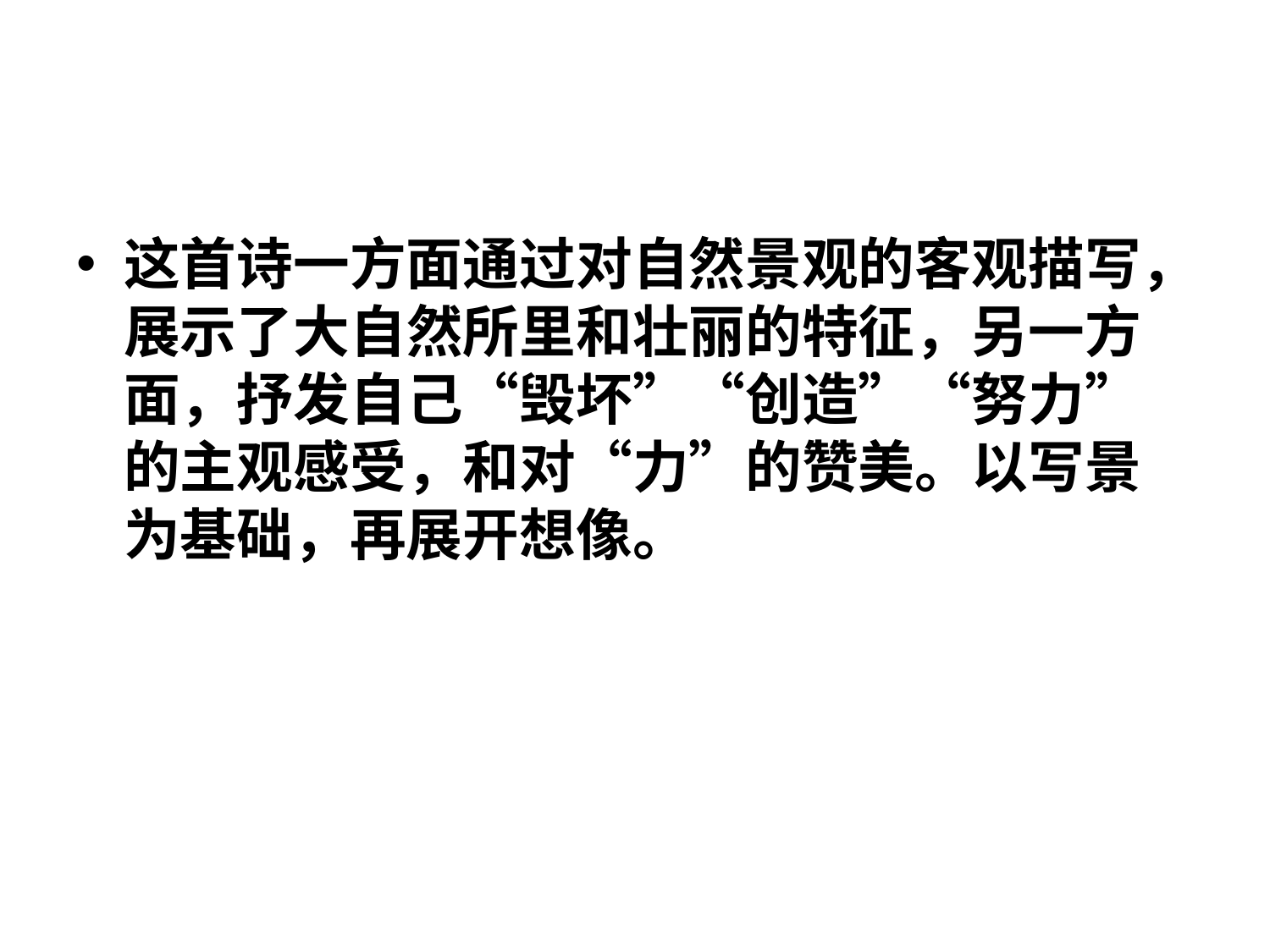

#
这首诗一方面通过对自然景观的客观描写，展示了大自然所里和壮丽的特征，另一方面，抒发自己“毁坏”“创造”“努力”的主观感受，和对“力”的赞美。以写景为基础，再展开想像。